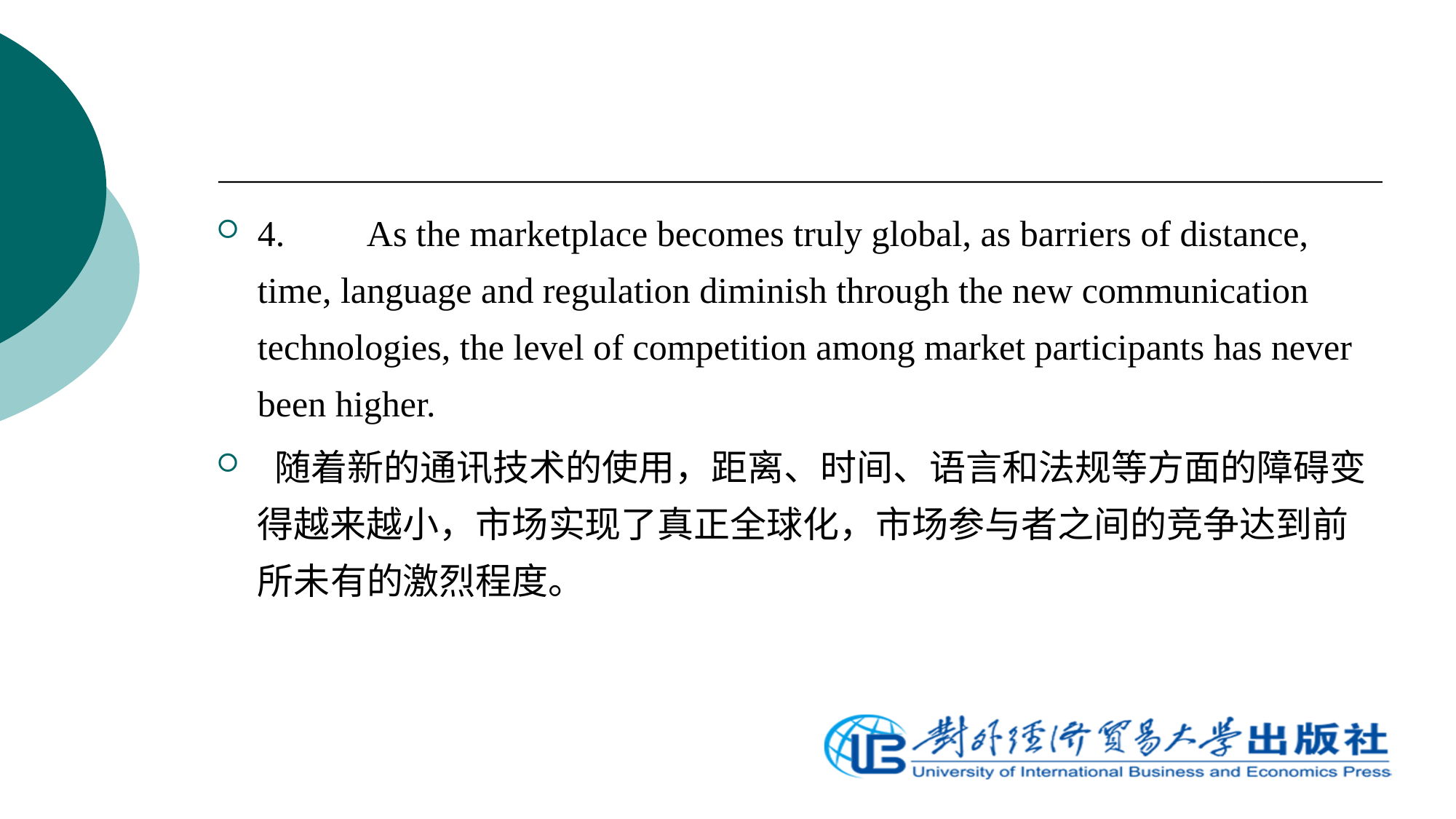

4.	As the marketplace becomes truly global, as barriers of distance, time, language and regulation diminish through the new communication technologies, the level of competition among market participants has never been higher.
 随着新的通讯技术的使用，距离、时间、语言和法规等方面的障碍变得越来越小，市场实现了真正全球化，市场参与者之间的竞争达到前所未有的激烈程度。